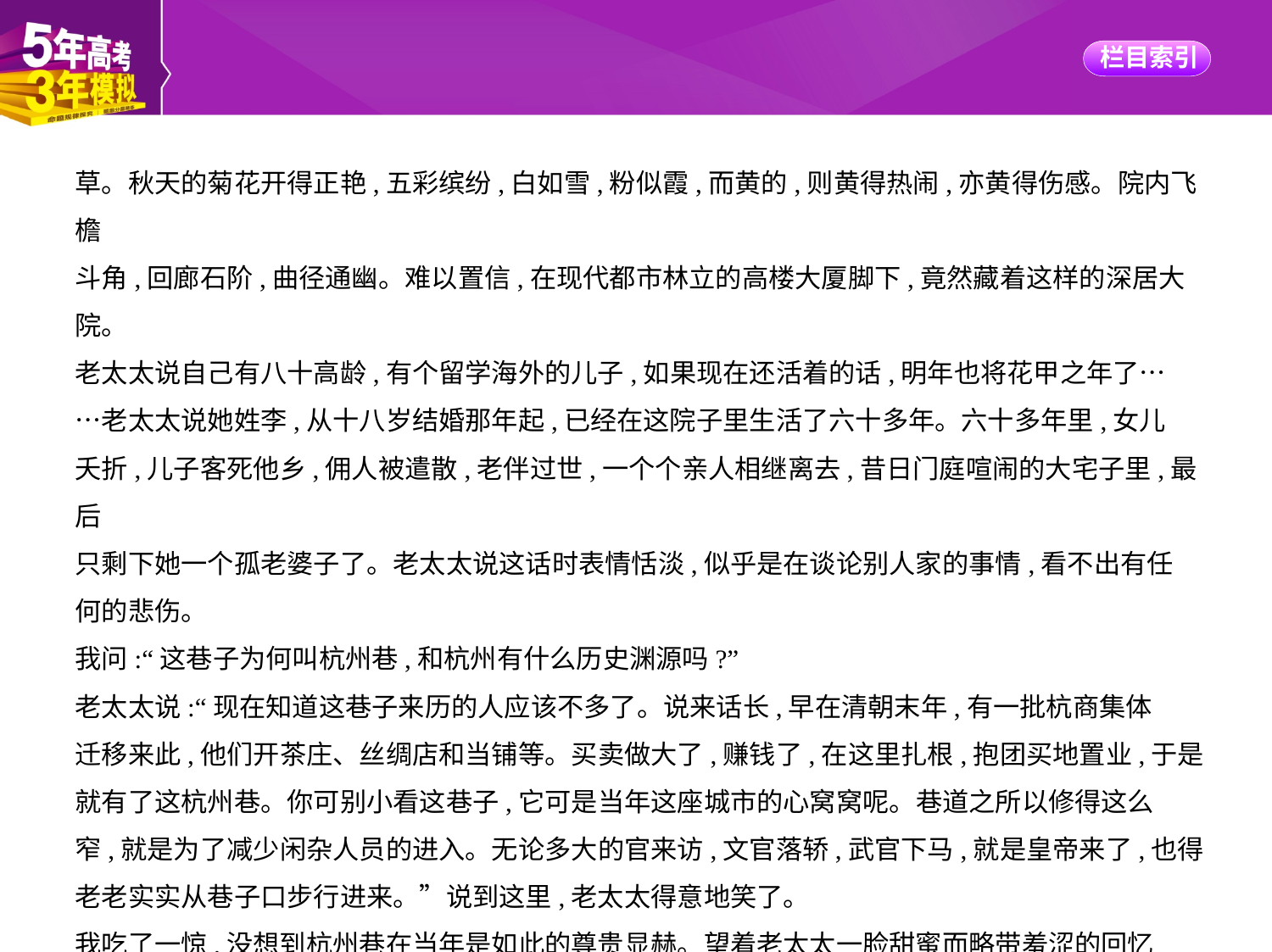

草。秋天的菊花开得正艳,五彩缤纷,白如雪,粉似霞,而黄的,则黄得热闹,亦黄得伤感。院内飞檐
斗角,回廊石阶,曲径通幽。难以置信,在现代都市林立的高楼大厦脚下,竟然藏着这样的深居大
院。
老太太说自己有八十高龄,有个留学海外的儿子,如果现在还活着的话,明年也将花甲之年了…
…老太太说她姓李,从十八岁结婚那年起,已经在这院子里生活了六十多年。六十多年里,女儿
夭折,儿子客死他乡,佣人被遣散,老伴过世,一个个亲人相继离去,昔日门庭喧闹的大宅子里,最后
只剩下她一个孤老婆子了。老太太说这话时表情恬淡,似乎是在谈论别人家的事情,看不出有任
何的悲伤。
我问:“这巷子为何叫杭州巷,和杭州有什么历史渊源吗?”
老太太说:“现在知道这巷子来历的人应该不多了。说来话长,早在清朝末年,有一批杭商集体
迁移来此,他们开茶庄、丝绸店和当铺等。买卖做大了,赚钱了,在这里扎根,抱团买地置业,于是
就有了这杭州巷。你可别小看这巷子,它可是当年这座城市的心窝窝呢。巷道之所以修得这么
窄,就是为了减少闲杂人员的进入。无论多大的官来访,文官落轿,武官下马,就是皇帝来了,也得
老老实实从巷子口步行进来。”说到这里,老太太得意地笑了。
我吃了一惊,没想到杭州巷在当年是如此的尊贵显赫。望着老太太一脸甜蜜而略带羞涩的回忆